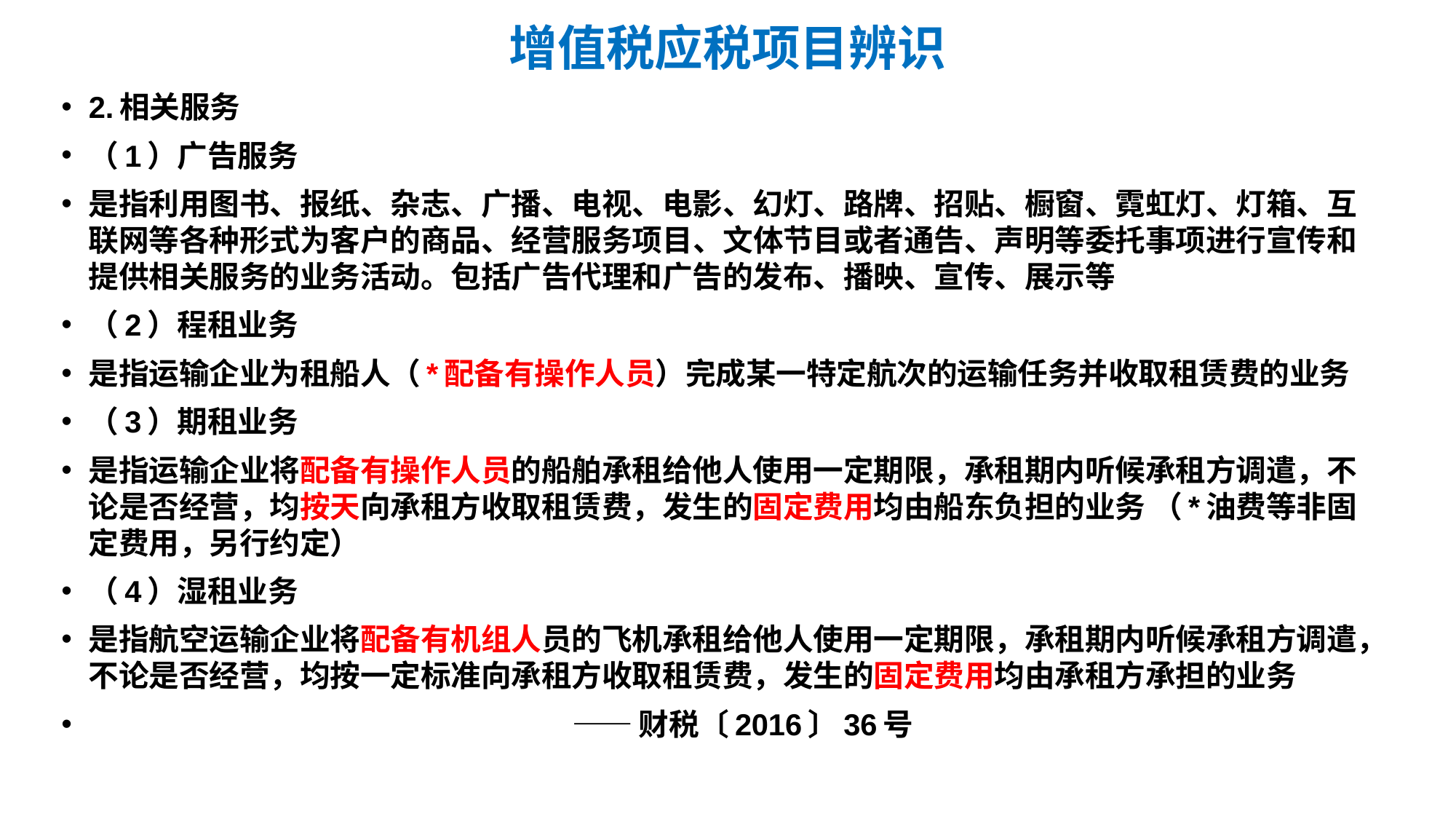

# 增值税应税项目辨识
2.相关服务
（1）广告服务
是指利用图书、报纸、杂志、广播、电视、电影、幻灯、路牌、招贴、橱窗、霓虹灯、灯箱、互联网等各种形式为客户的商品、经营服务项目、文体节目或者通告、声明等委托事项进行宣传和提供相关服务的业务活动。包括广告代理和广告的发布、播映、宣传、展示等
（2）程租业务
是指运输企业为租船人（*配备有操作人员）完成某一特定航次的运输任务并收取租赁费的业务
（3）期租业务
是指运输企业将配备有操作人员的船舶承租给他人使用一定期限，承租期内听候承租方调遣，不论是否经营，均按天向承租方收取租赁费，发生的固定费用均由船东负担的业务 （*油费等非固定费用，另行约定）
（4）湿租业务
是指航空运输企业将配备有机组人员的飞机承租给他人使用一定期限，承租期内听候承租方调遣，不论是否经营，均按一定标准向承租方收取租赁费，发生的固定费用均由承租方承担的业务
                                                                      ——财税〔2016〕36号